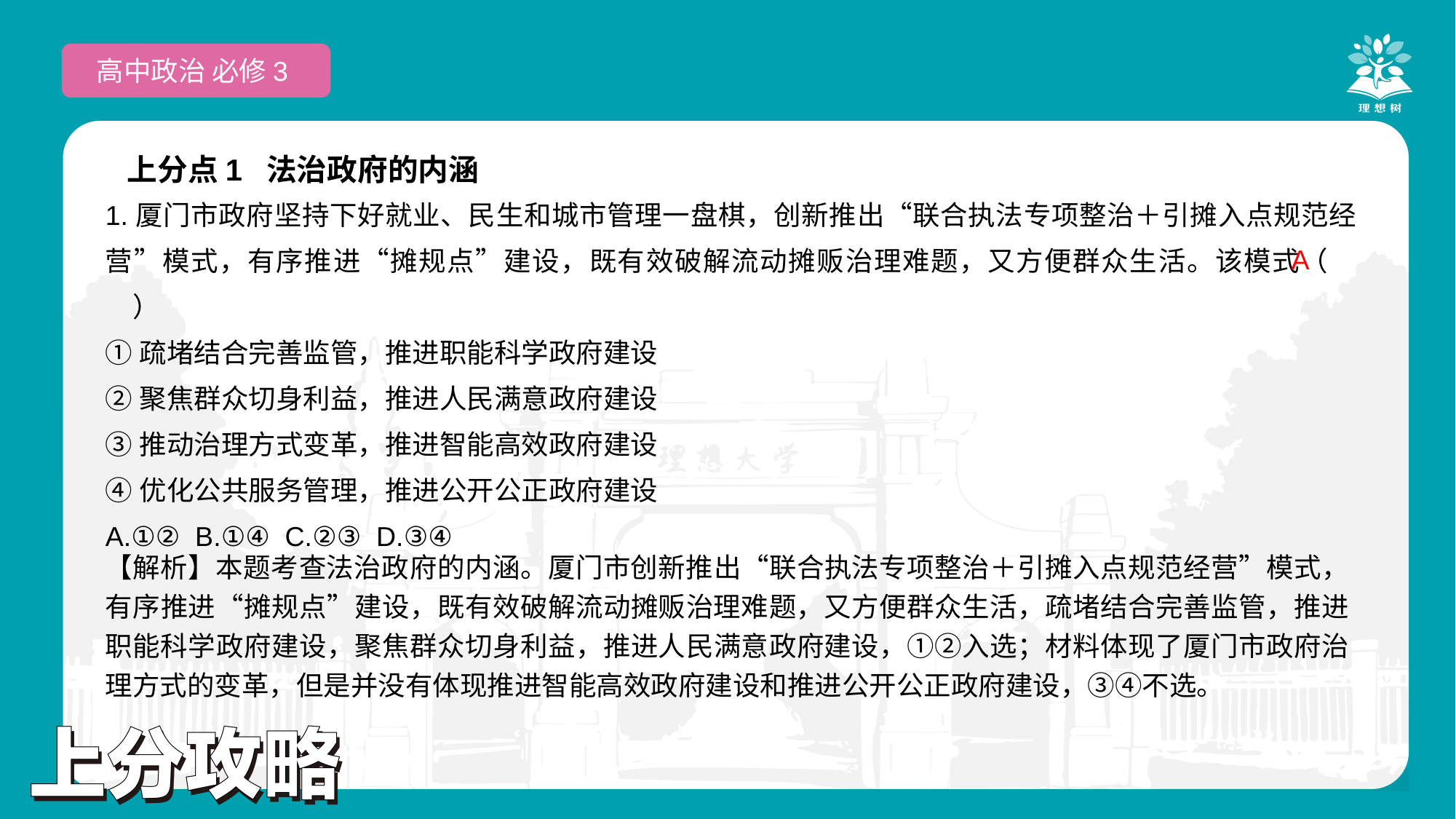

高中政治 必修3
上分点1  法治政府的内涵
1.厦门市政府坚持下好就业、民生和城市管理一盘棋，创新推出“联合执法专项整治＋引摊入点规范经营”模式，有序推进“摊规点”建设，既有效破解流动摊贩治理难题，又方便群众生活。该模式（　　）
①疏堵结合完善监管，推进职能科学政府建设
②聚焦群众切身利益，推进人民满意政府建设
③推动治理方式变革，推进智能高效政府建设
④优化公共服务管理，推进公开公正政府建设
A.①②  B.①④  C.②③  D.③④
 A
【解析】本题考查法治政府的内涵。厦门市创新推出“联合执法专项整治＋引摊入点规范经营”模式，有序推进“摊规点”建设，既有效破解流动摊贩治理难题，又方便群众生活，疏堵结合完善监管，推进职能科学政府建设，聚焦群众切身利益，推进人民满意政府建设，①②入选；材料体现了厦门市政府治理方式的变革，但是并没有体现推进智能高效政府建设和推进公开公正政府建设，③④不选。